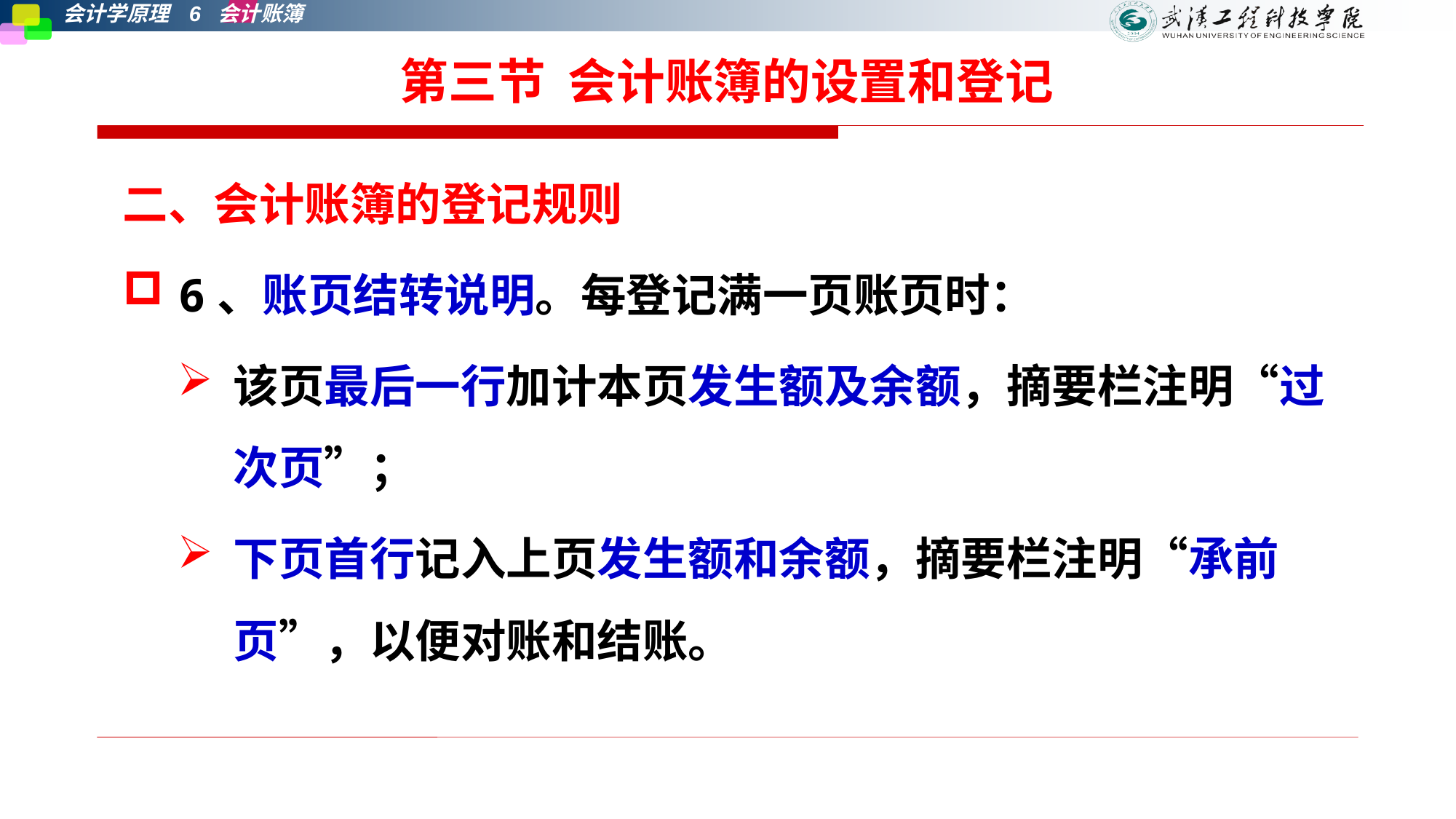

第三节  会计账簿的设置和登记
二、会计账簿的登记规则
6、账页结转说明。每登记满一页账页时：
该页最后一行加计本页发生额及余额，摘要栏注明“过次页”；
下页首行记入上页发生额和余额，摘要栏注明“承前页”，以便对账和结账。